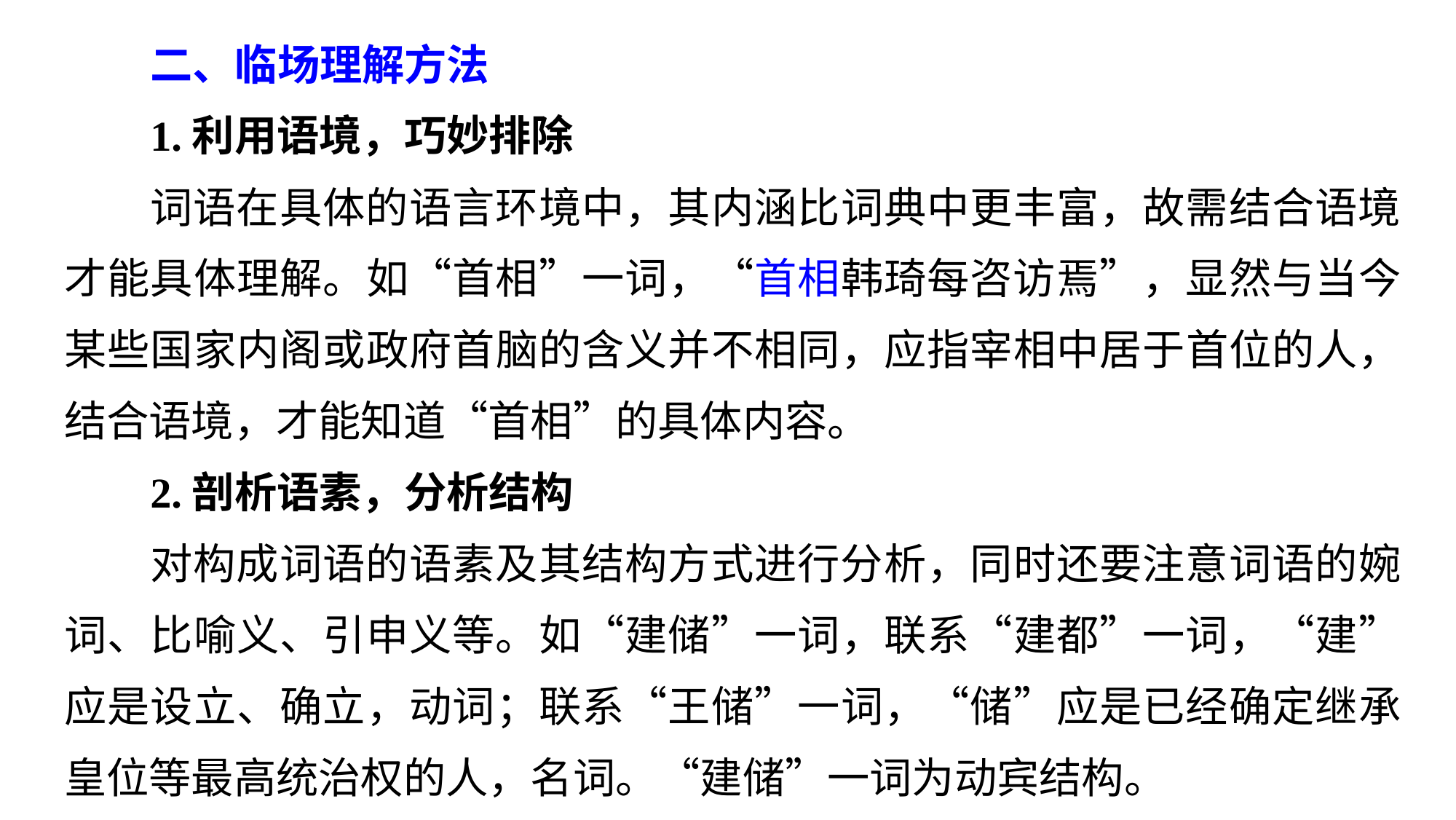

二、临场理解方法
1.利用语境，巧妙排除
词语在具体的语言环境中，其内涵比词典中更丰富，故需结合语境才能具体理解。如“首相”一词，“首相韩琦每咨访焉”，显然与当今某些国家内阁或政府首脑的含义并不相同，应指宰相中居于首位的人，结合语境，才能知道“首相”的具体内容。
2.剖析语素，分析结构
对构成词语的语素及其结构方式进行分析，同时还要注意词语的婉词、比喻义、引申义等。如“建储”一词，联系“建都”一词，“建”应是设立、确立，动词；联系“王储”一词，“储”应是已经确定继承皇位等最高统治权的人，名词。“建储”一词为动宾结构。